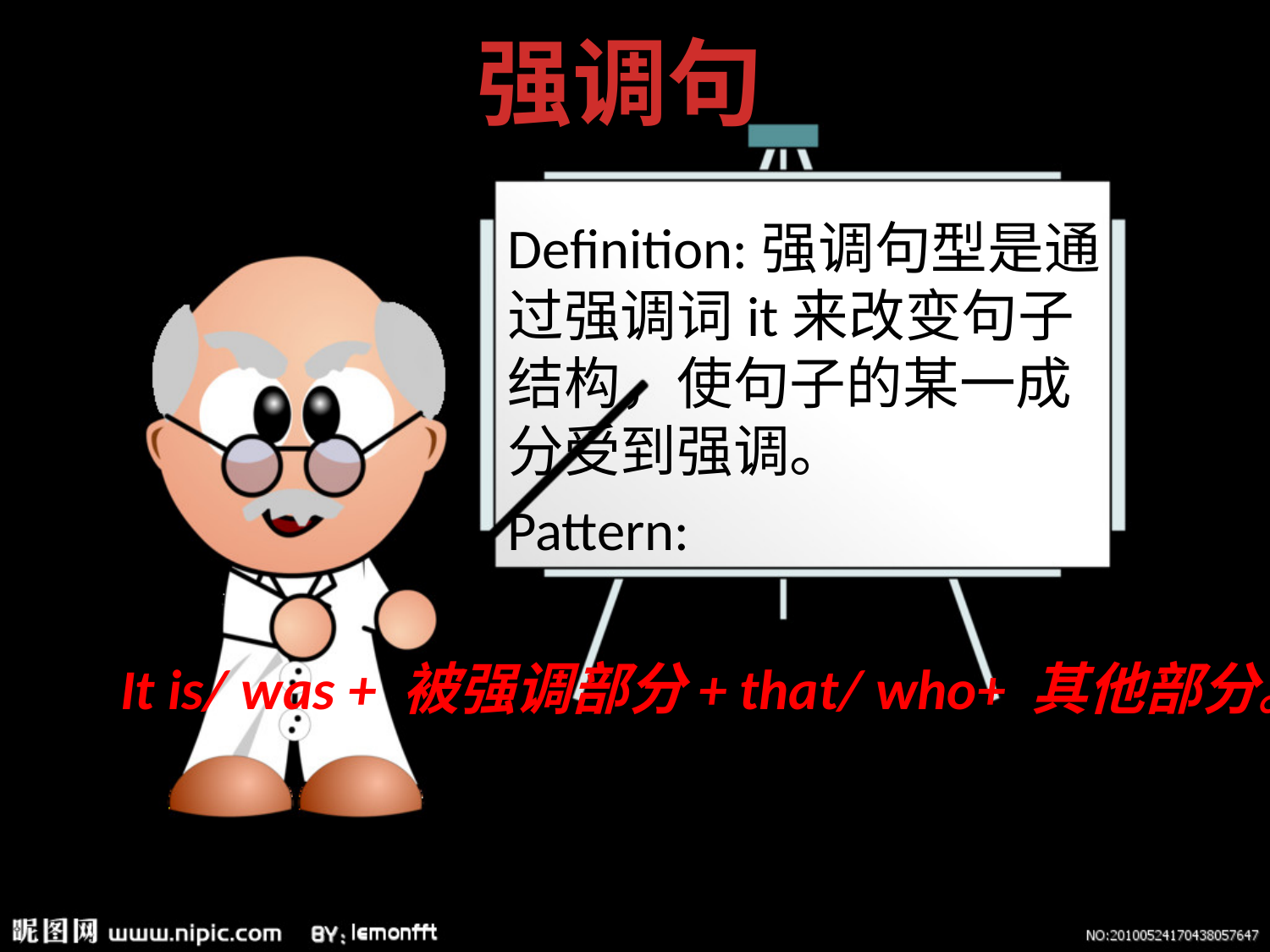

强调句
Definition:强调句型是通过强调词it来改变句子结构，使句子的某一成分受到强调。
Pattern:

It is/ was + 被强调部分+ that/ who+ 其他部分。